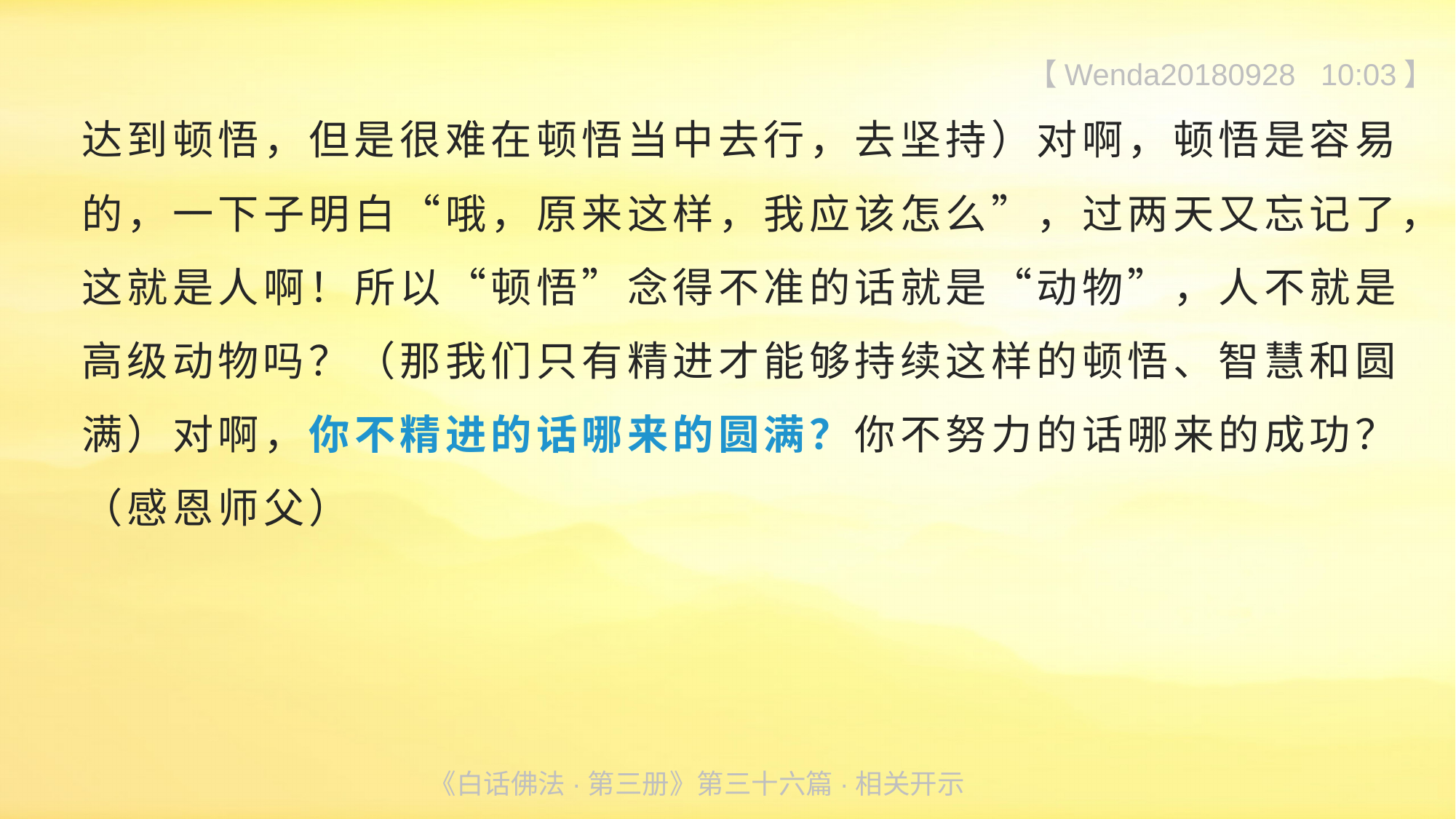

【Wenda20180928   10:03】
达到顿悟，但是很难在顿悟当中去行，去坚持）对啊，顿悟是容易的，一下子明白“哦，原来这样，我应该怎么”，过两天又忘记了，这就是人啊！所以“顿悟”念得不准的话就是“动物”，人不就是高级动物吗？（那我们只有精进才能够持续这样的顿悟、智慧和圆满）对啊，你不精进的话哪来的圆满？你不努力的话哪来的成功？（感恩师父）
《白话佛法·第三册》第三十六篇·相关开示